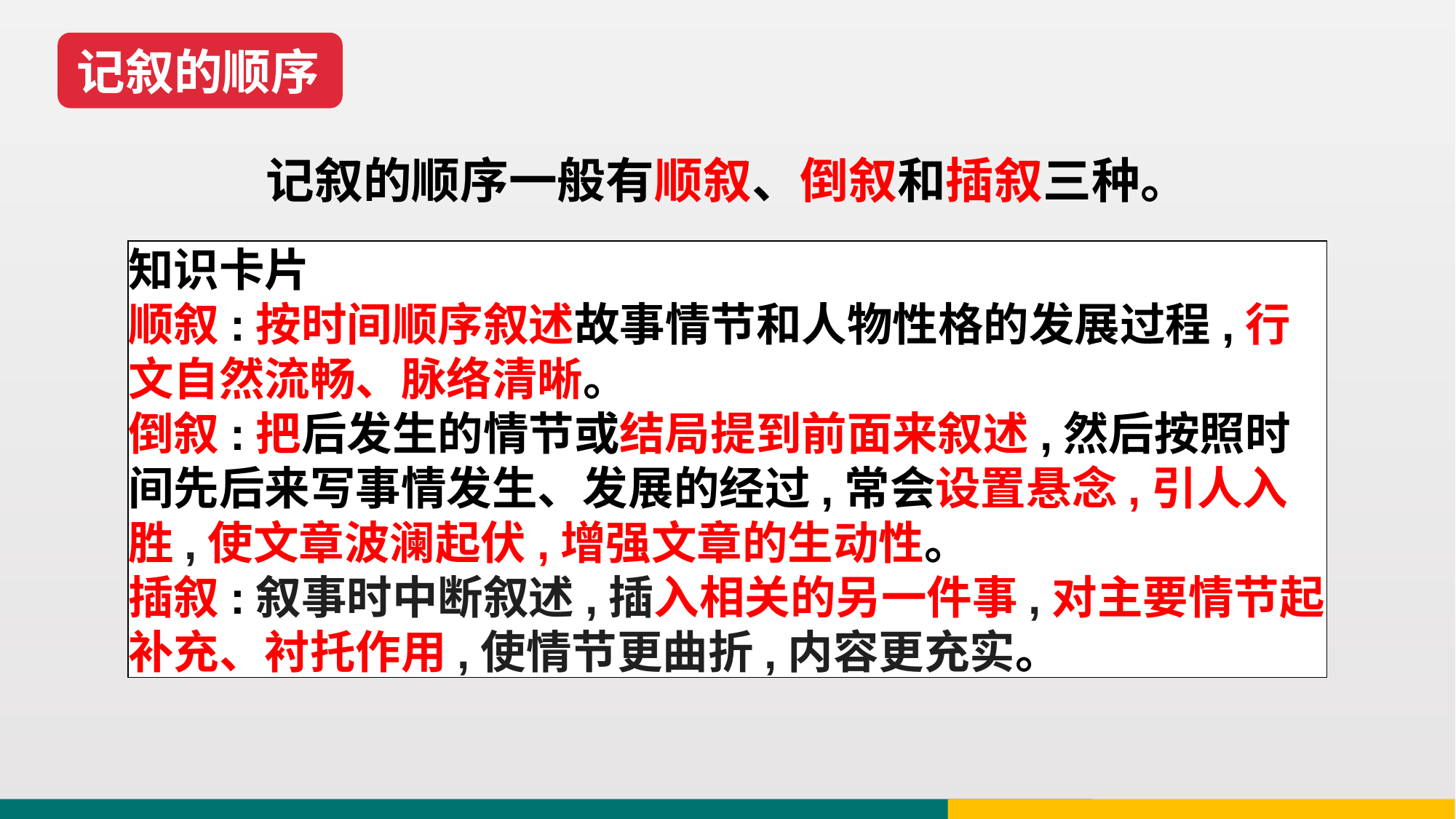

记叙的顺序
记叙的顺序一般有顺叙、倒叙和插叙三种。
知识卡片
顺叙:按时间顺序叙述故事情节和人物性格的发展过程,行文自然流畅、脉络清晰。
倒叙:把后发生的情节或结局提到前面来叙述,然后按照时间先后来写事情发生、发展的经过,常会设置悬念,引人入胜,使文章波澜起伏,增强文章的生动性。
插叙:叙事时中断叙述,插入相关的另一件事,对主要情节起补充、衬托作用,使情节更曲折,内容更充实。